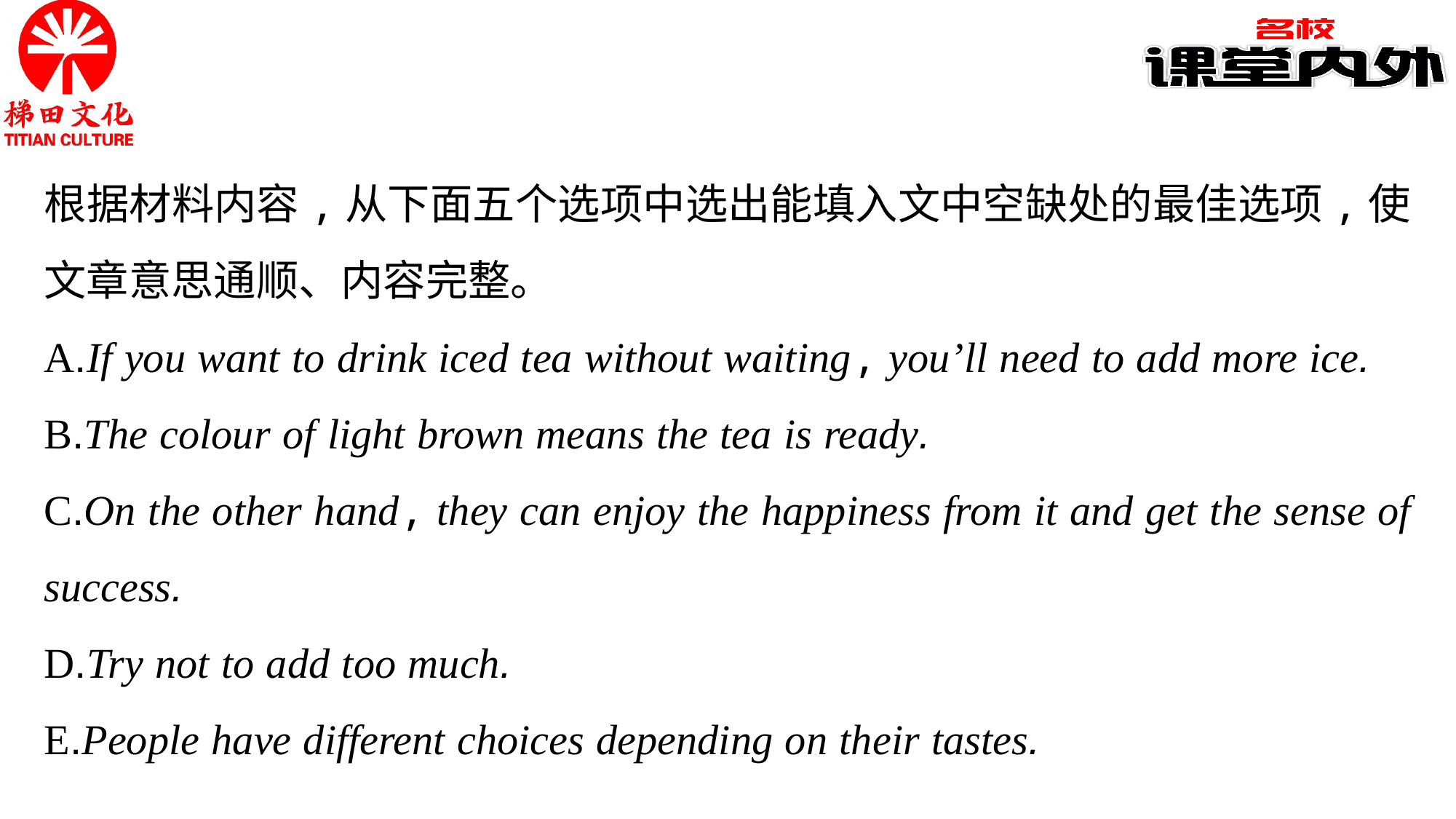

根据材料内容,从下面五个选项中选出能填入文中空缺处的最佳选项,使文章意思通顺、内容完整。
A.If you want to drink iced tea without waiting, you’ll need to add more ice.
B.The colour of light brown means the tea is ready.
C.On the other hand, they can enjoy the happiness from it and get the sense of success.
D.Try not to add too much.
E.People have different choices depending on their tastes.